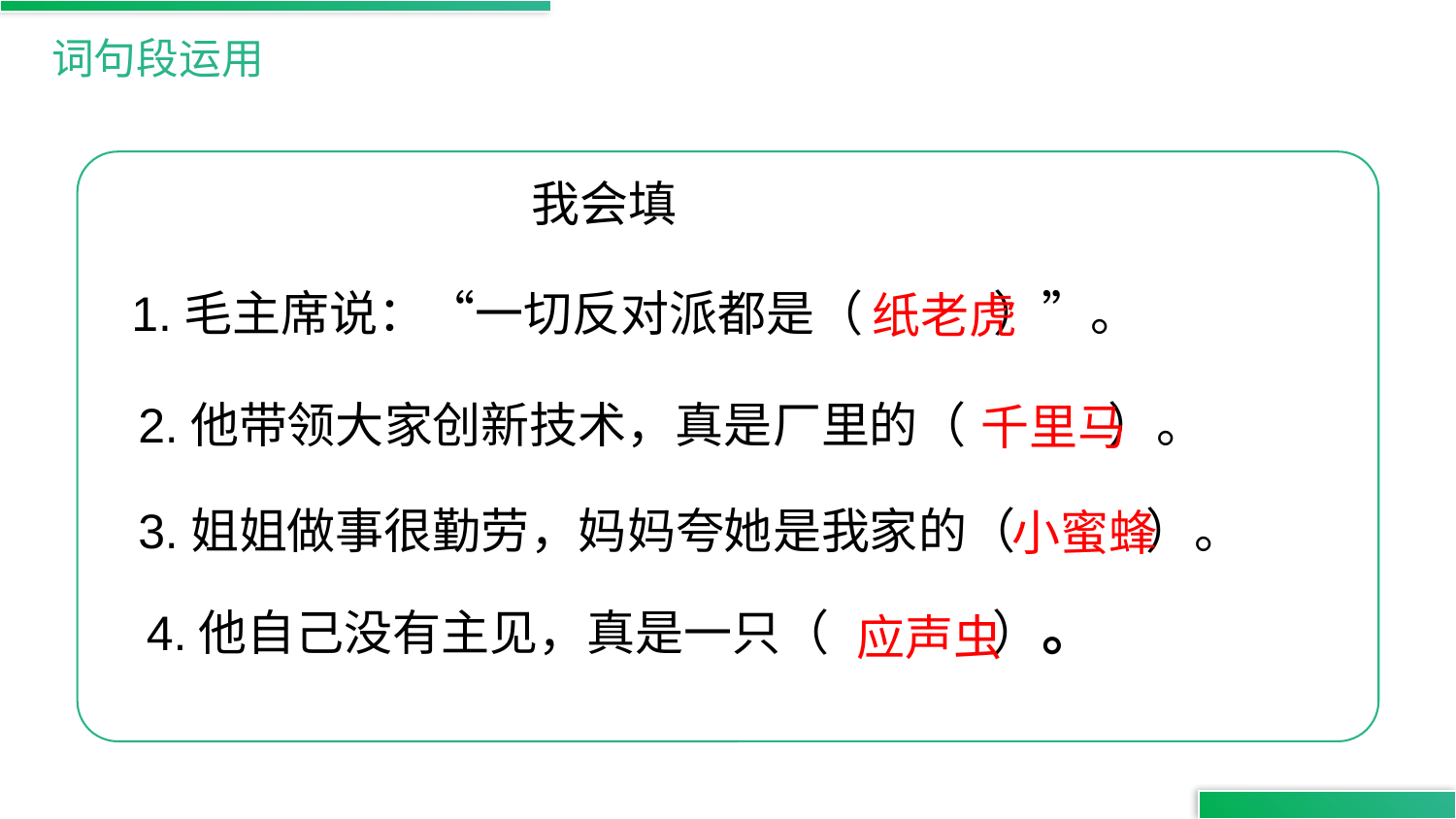

词句段运用
我会填
1.毛主席说：“一切反对派都是（            ）”。
纸老虎
2.他带领大家创新技术，真是厂里的（             ）。
千里马
3.姐姐做事很勤劳，妈妈夸她是我家的（            ）。
小蜜蜂
4.他自己没有主见，真是一只（               ）。
应声虫